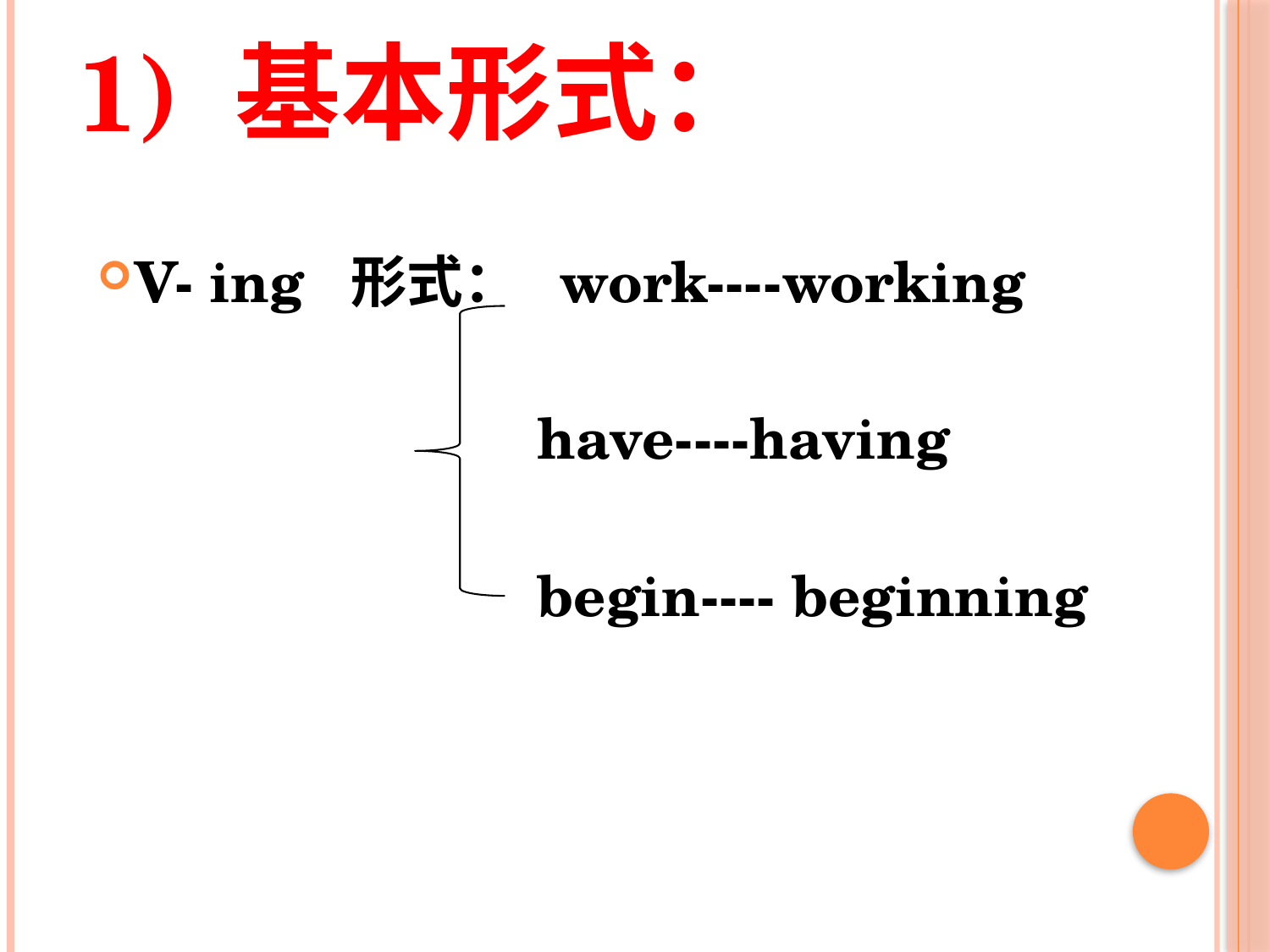

# 1) 基本形式：
V- ing  形式：  work----working

                           have----having

                           begin---- beginning